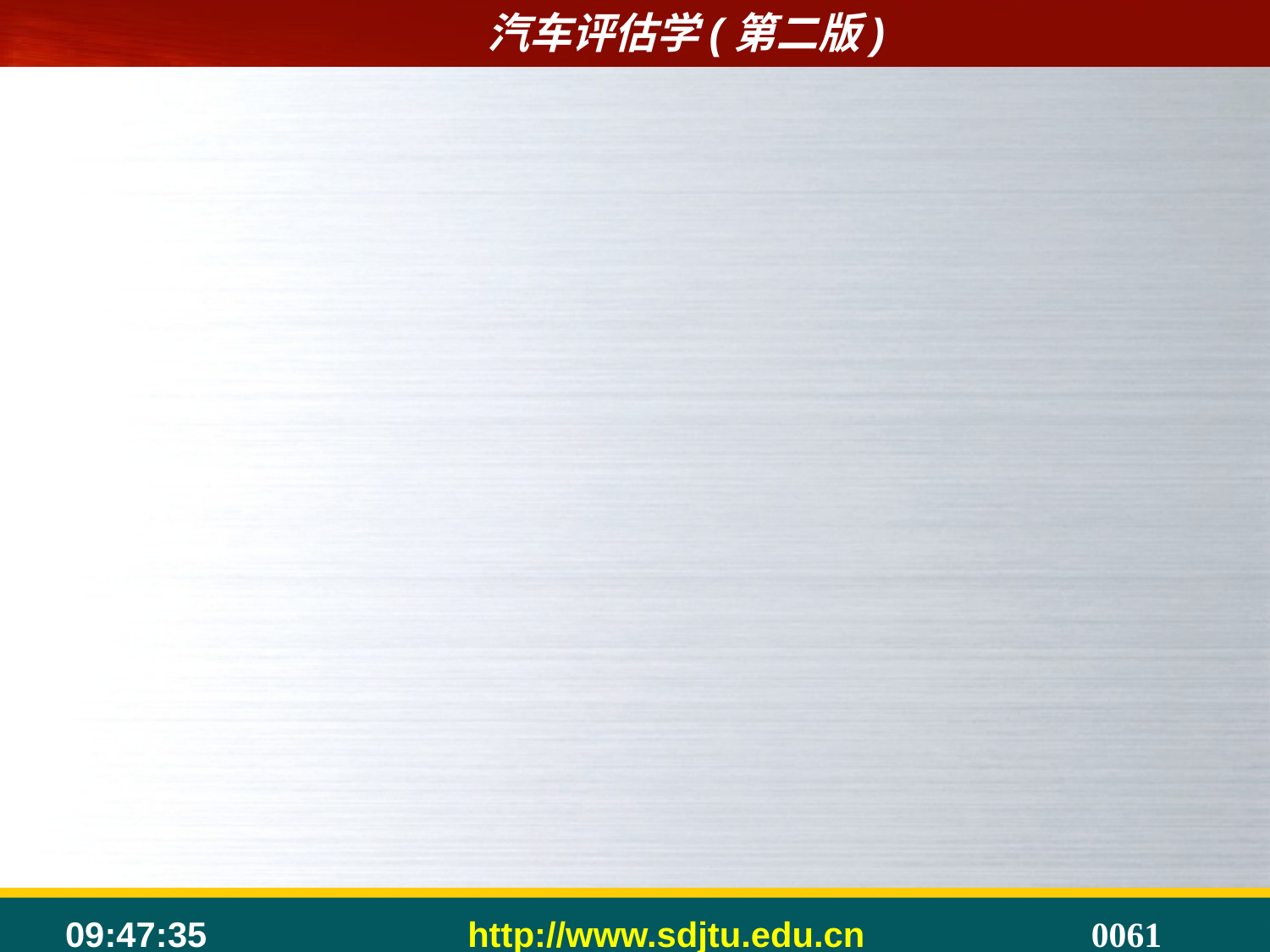

3）若汽缸压力检测结果偏低，可向该火花塞孔内注入20~30ml润滑油，然后重新检测。若第二次检测结果比第一次高，接近标准压力，表明由于汽缸、活塞环、活塞磨损严重或活塞环对口、卡死、断裂或缸壁拉伤等原因而导致汽缸密封性不良；若第二次检测结果与第一次近似，表明汽缸密封性不良的原因在于进、排气门或汽缸衬垫密封性不好。
	4）如果一缸或数缸压力偏高，汽车行驶中又出现过热或爆燃现象，表明积炭过多或经过大修后缸径增大而改变了压缩比。